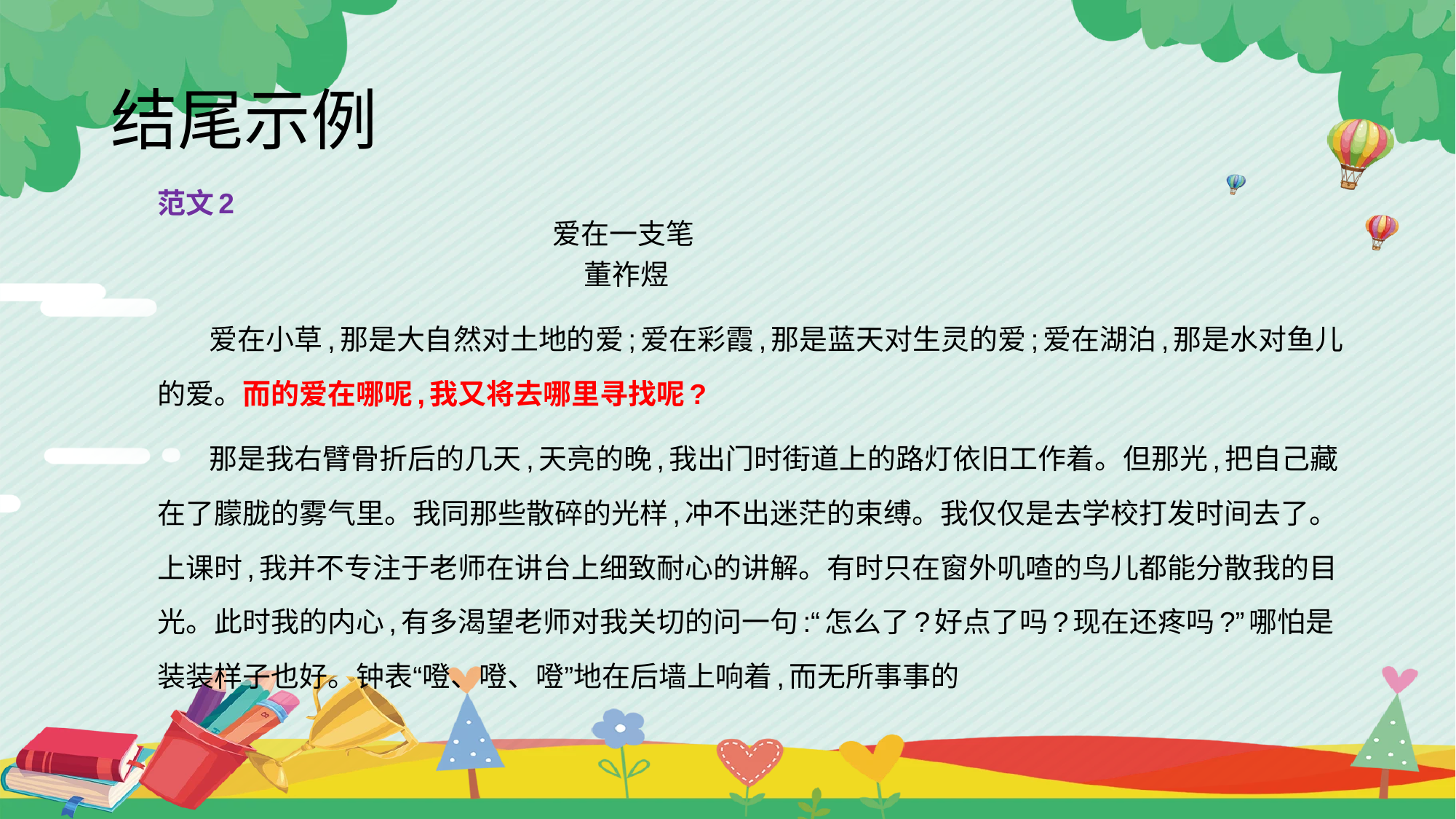

# 结尾示例
范文2
                                                  爱在一支笔
                                                      董祚煜
爱在小草,那是大自然对土地的爱;爱在彩霞,那是蓝天对生灵的爱;爱在湖泊,那是水对鱼儿的爱。而的爱在哪呢,我又将去哪里寻找呢?
那是我右臂骨折后的几天,天亮的晚,我出门时街道上的路灯依旧工作着。但那光,把自己藏在了朦胧的雾气里。我同那些散碎的光样,冲不出迷茫的束缚。我仅仅是去学校打发时间去了。上课时,我并不专注于老师在讲台上细致耐心的讲解。有时只在窗外叽喳的鸟儿都能分散我的目光。此时我的内心,有多渴望老师对我关切的问一句:“怎么了?好点了吗?现在还疼吗?”哪怕是装装样子也好。钟表“噔、噔、噔”地在后墙上响着,而无所事事的